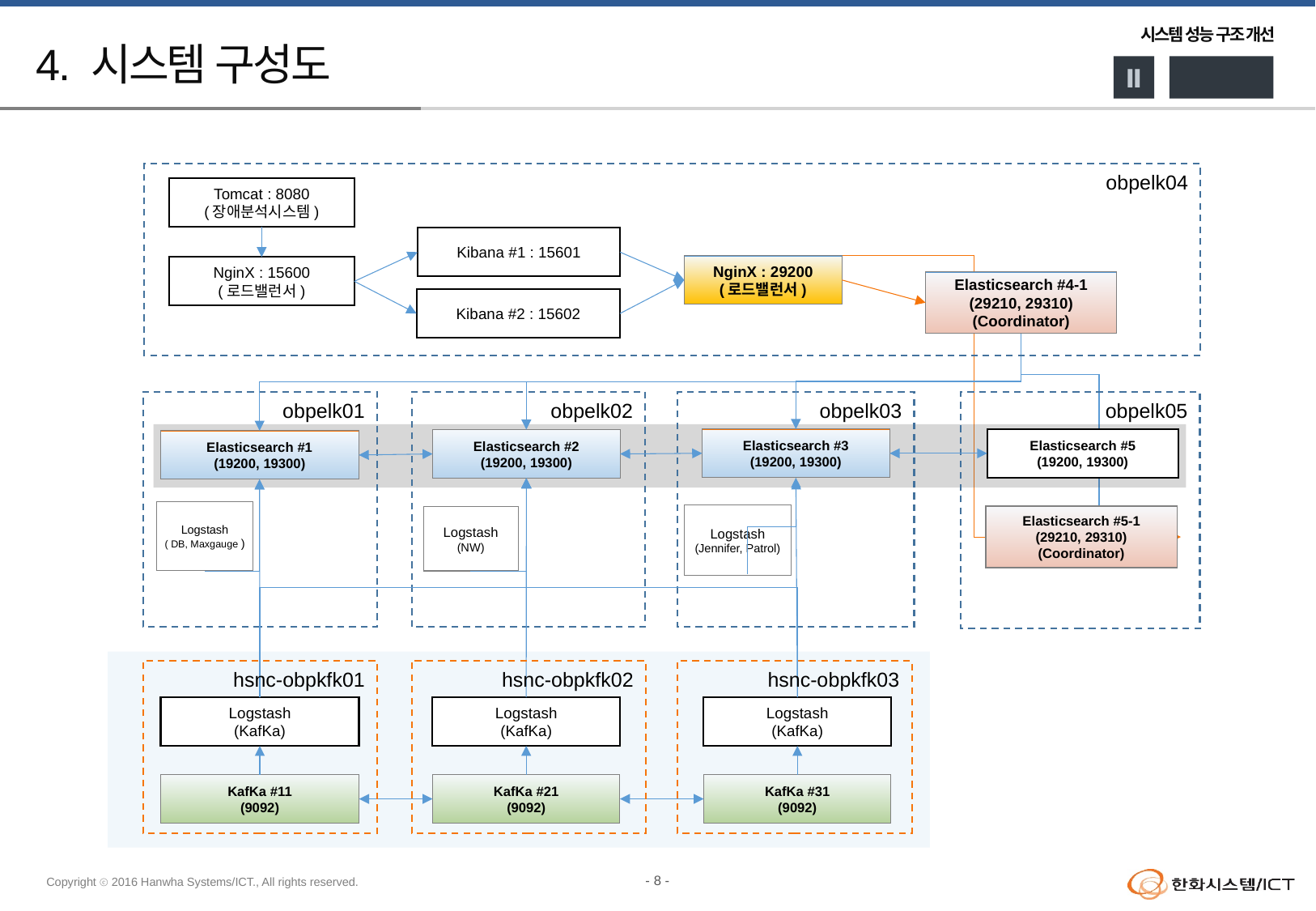

# 4. 시스템 구성도
obpelk04
Tomcat : 8080
(장애분석시스템)
Kibana #1 : 15601
NginX : 29200
(로드밸런서)
NginX : 15600
(로드밸런서)
Elasticsearch #4-1
(29210, 29310)
(Coordinator)
Kibana #2 : 15602
obpelk01
obpelk05
obpelk02
obpelk03

Elasticsearch #3
(19200, 19300)
Elasticsearch #5
(19200, 19300)
Elasticsearch #2
(19200, 19300)
Elasticsearch #1
(19200, 19300)
Logstash
( DB, Maxgauge )
Logstash
(Jennifer, Patrol)
Elasticsearch #5-1
(29210, 29310)
(Coordinator)
Logstash
(NW)

hsnc-obpkfk01
hsnc-obpkfk02
hsnc-obpkfk03
Logstash
(KafKa)
Logstash
(KafKa)
Logstash
(KafKa)
KafKa #21
(9092)
KafKa #11
(9092)
KafKa #31
(9092)